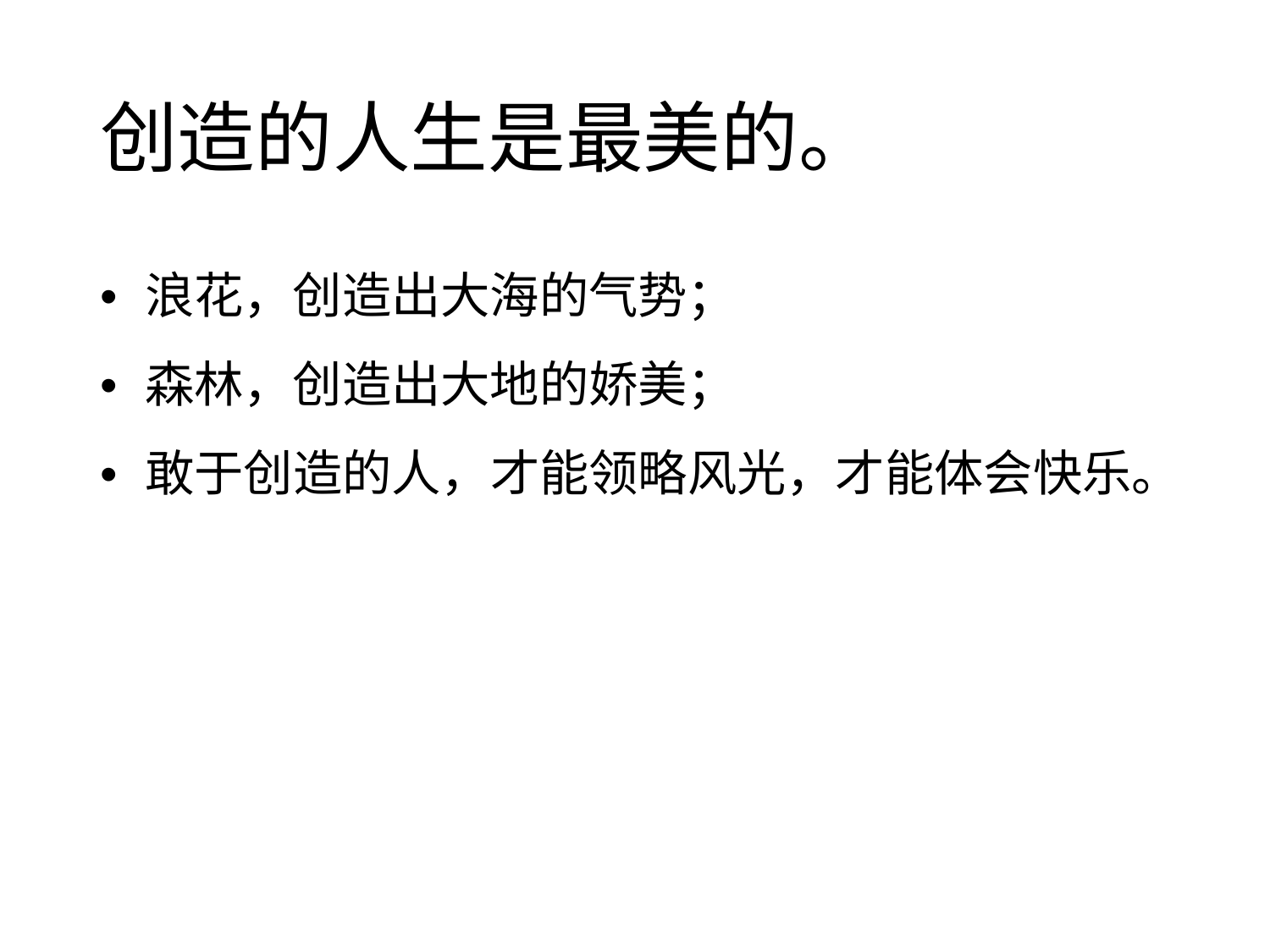

创造的人生是最美的。
• 浪花，创造出大海的气势；
• 森林，创造出大地的娇美；
• 敢于创造的人，才能领略风光，才能体会快乐。